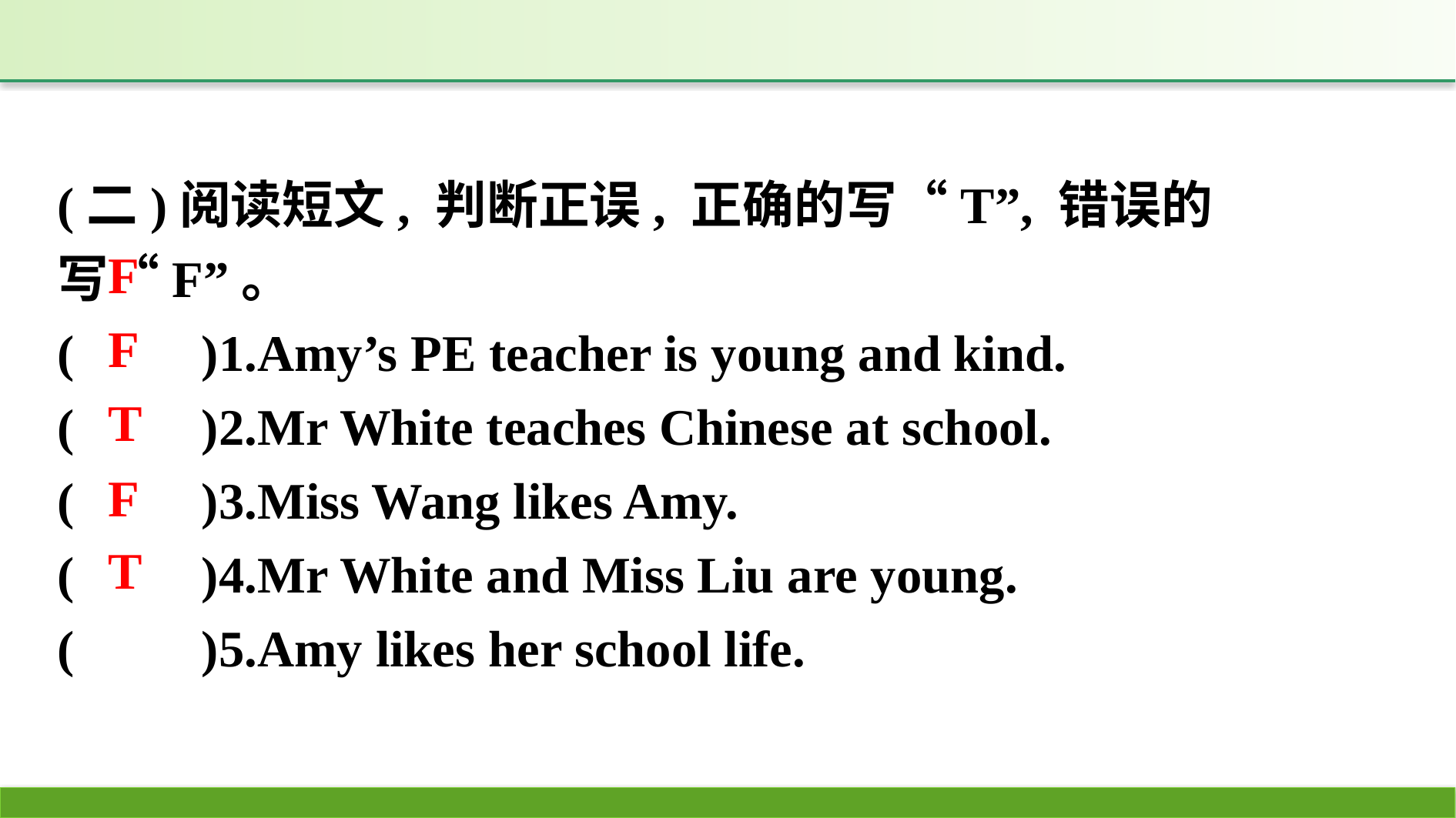

(二)阅读短文, 判断正误, 正确的写“T”, 错误的写“F”。
(　　)1.Amy’s PE teacher is young and kind.
(　　)2.Mr White teaches Chinese at school.
(　　)3.Miss Wang likes Amy.
(　　)4.Mr White and Miss Liu are young.
(　　)5.Amy likes her school life.
F
F
T
F
T